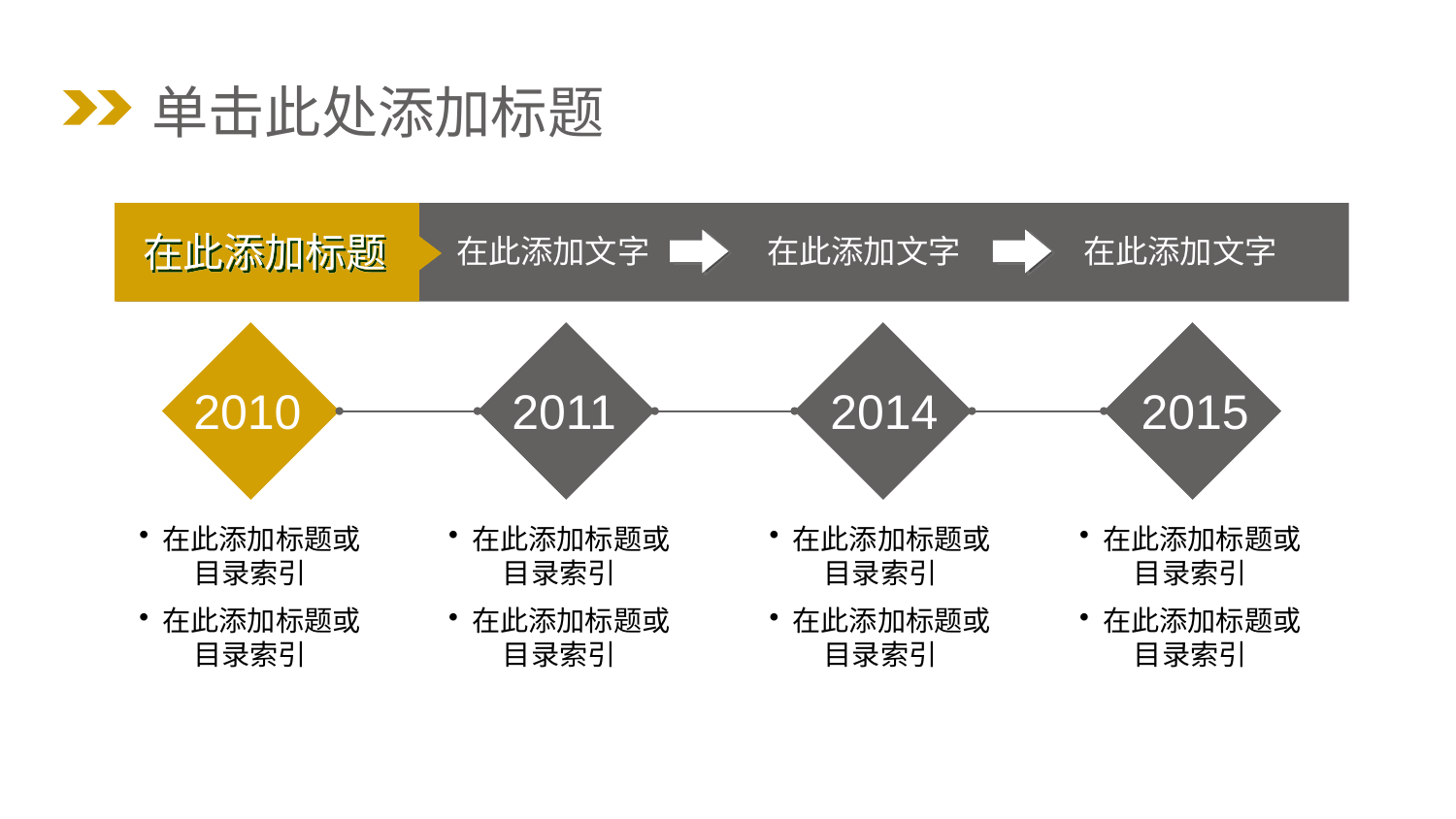

单击此处添加标题

在此添加标题
在此添加文字
在此添加文字
在此添加文字

2010
2011
2014
2015
 在此添加标题或目录索引
 在此添加标题或目录索引
 在此添加标题或目录索引
 在此添加标题或目录索引
 在此添加标题或目录索引
 在此添加标题或目录索引
 在此添加标题或目录索引
 在此添加标题或目录索引